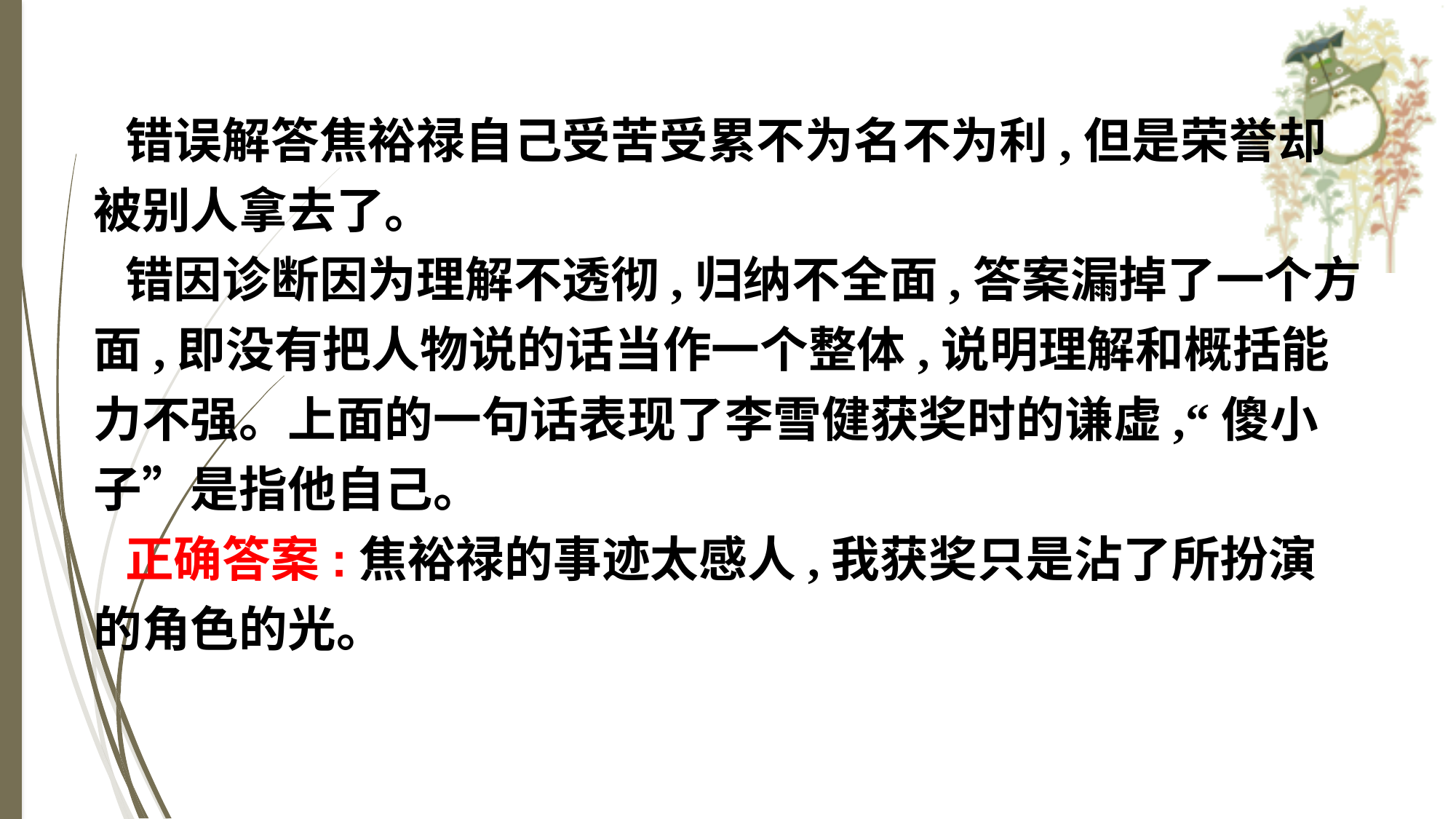

错误解答焦裕禄自己受苦受累不为名不为利,但是荣誉却被别人拿去了。
错因诊断因为理解不透彻,归纳不全面,答案漏掉了一个方面,即没有把人物说的话当作一个整体,说明理解和概括能力不强。上面的一句话表现了李雪健获奖时的谦虚,“傻小子”是指他自己。
正确答案:焦裕禄的事迹太感人,我获奖只是沾了所扮演的角色的光。